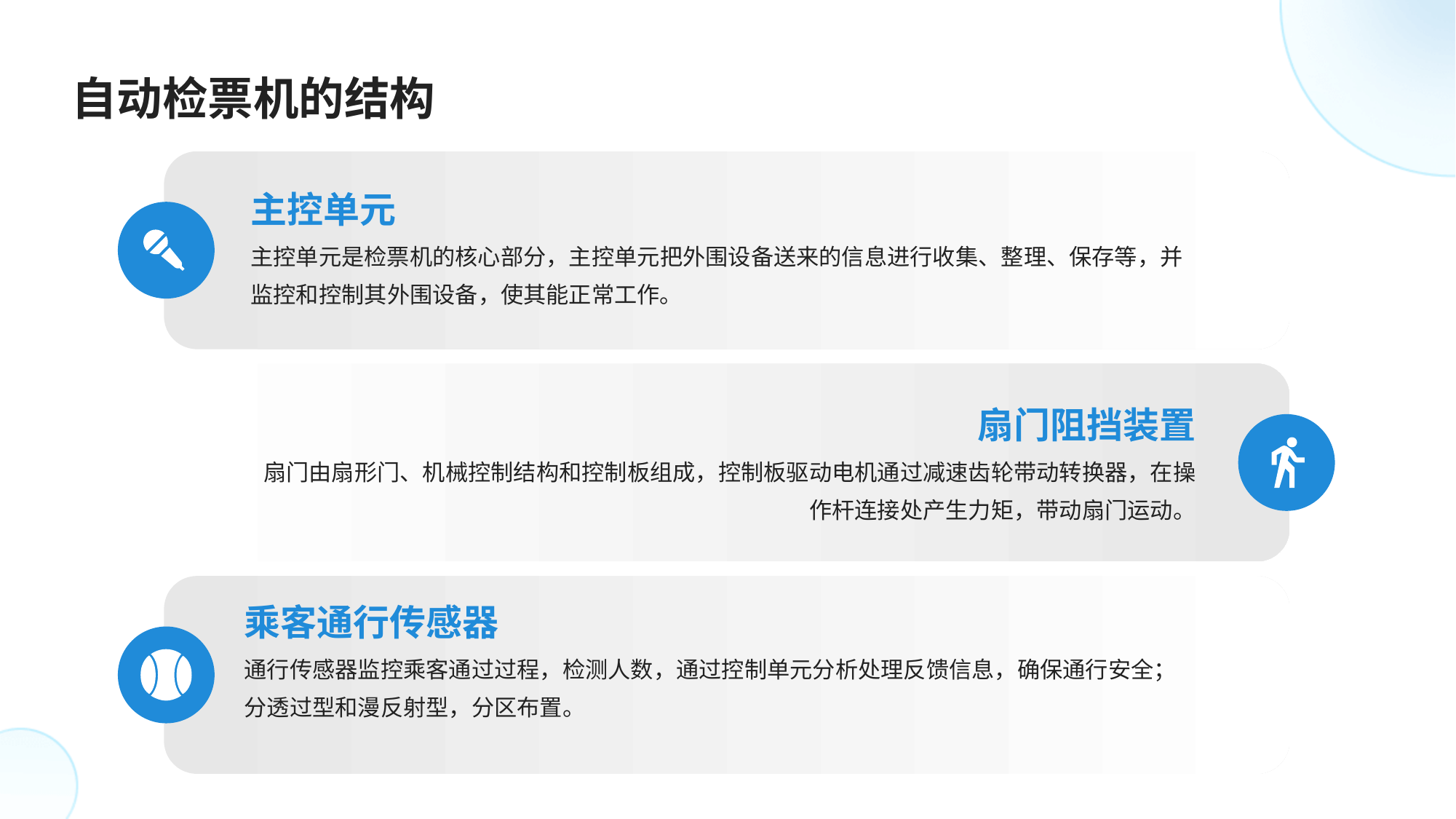

自动检票机的结构

主控单元

主控单元是检票机的核心部分，主控单元把外围设备送来的信息进行收集、整理、保存等，并监控和控制其外围设备，使其能正常工作。

扇门阻挡装置

扇门由扇形门、机械控制结构和控制板组成，控制板驱动电机通过减速齿轮带动转换器，在操作杆连接处产生力矩，带动扇门运动。

乘客通行传感器

通行传感器监控乘客通过过程，检测人数，通过控制单元分析处理反馈信息，确保通行安全；分透过型和漫反射型，分区布置。